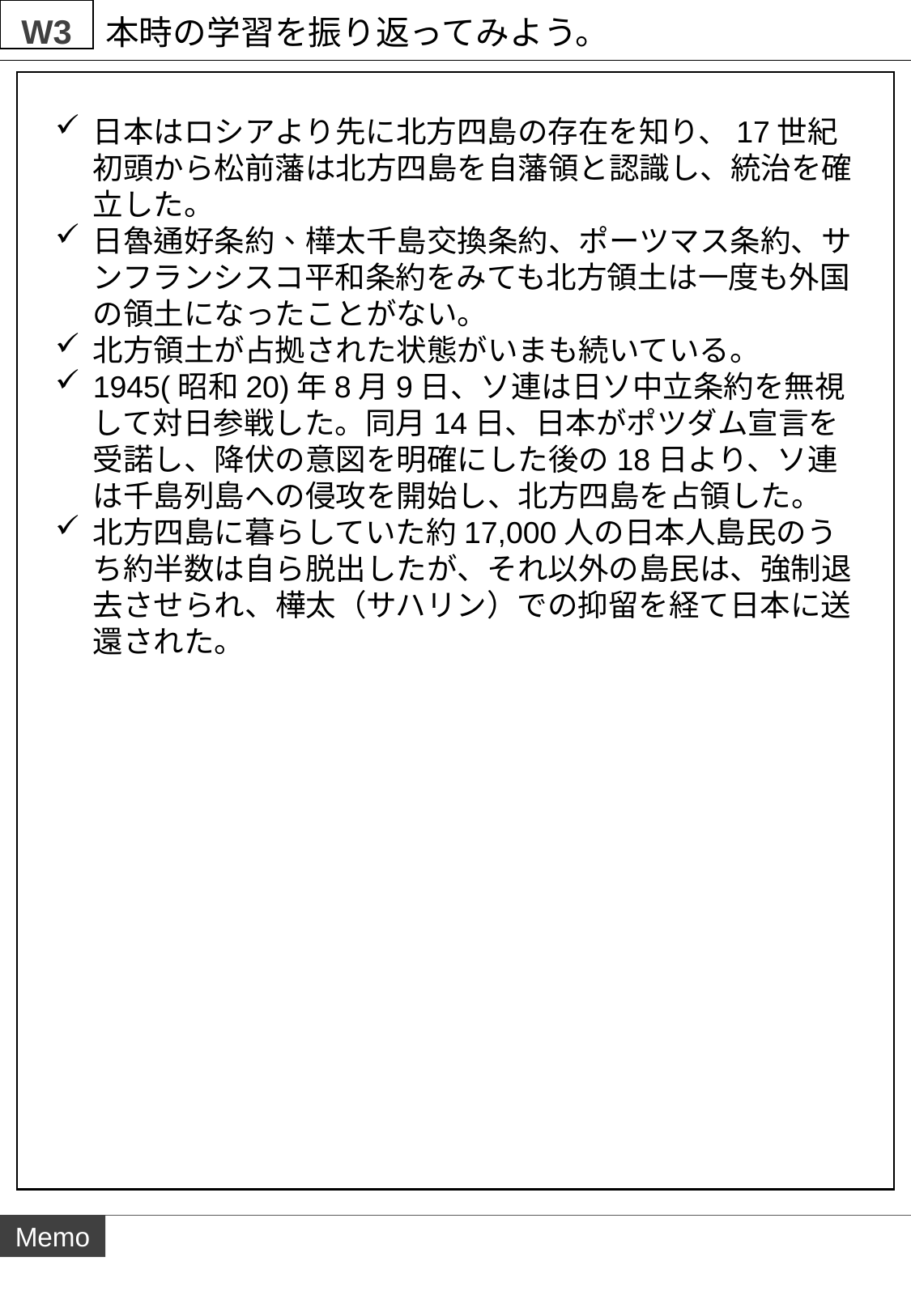

W3
本時の学習を振り返ってみよう。

日本はロシアより先に北方四島の存在を知り、17世紀初頭から松前藩は北方四島を自藩領と認識し、統治を確立した。
日魯通好条約、樺太千島交換条約、ポーツマス条約、サンフランシスコ平和条約をみても北方領土は一度も外国の領土になったことがない。
北方領土が占拠された状態がいまも続いている。
1945(昭和20)年8月9日、ソ連は日ソ中立条約を無視して対日参戦した。同月14日、日本がポツダム宣言を受諾し、降伏の意図を明確にした後の18日より、ソ連は千島列島への侵攻を開始し、北方四島を占領した。
北方四島に暮らしていた約17,000人の日本人島民のうち約半数は自ら脱出したが、それ以外の島民は、強制退去させられ、樺太（サハリン）での抑留を経て日本に送還された。

Memo